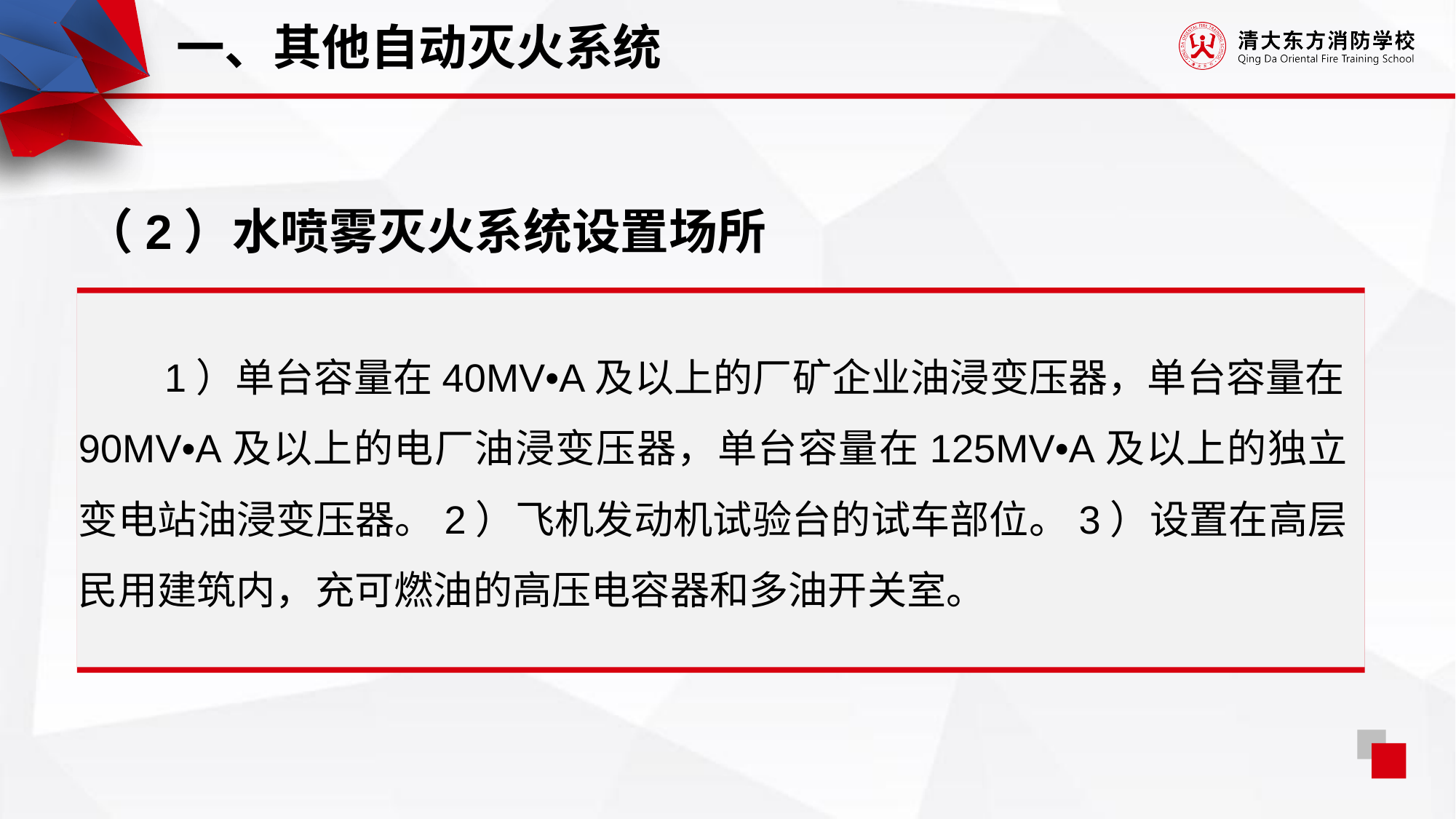

一、其他自动灭火系统

（2）水喷雾灭火系统设置场所

1）单台容量在40MV•A及以上的厂矿企业油浸变压器，单台容量在90MV•A及以上的电厂油浸变压器，单台容量在125MV•A及以上的独立变电站油浸变压器。2）飞机发动机试验台的试车部位。3）设置在高层民用建筑内，充可燃油的高压电容器和多油开关室。